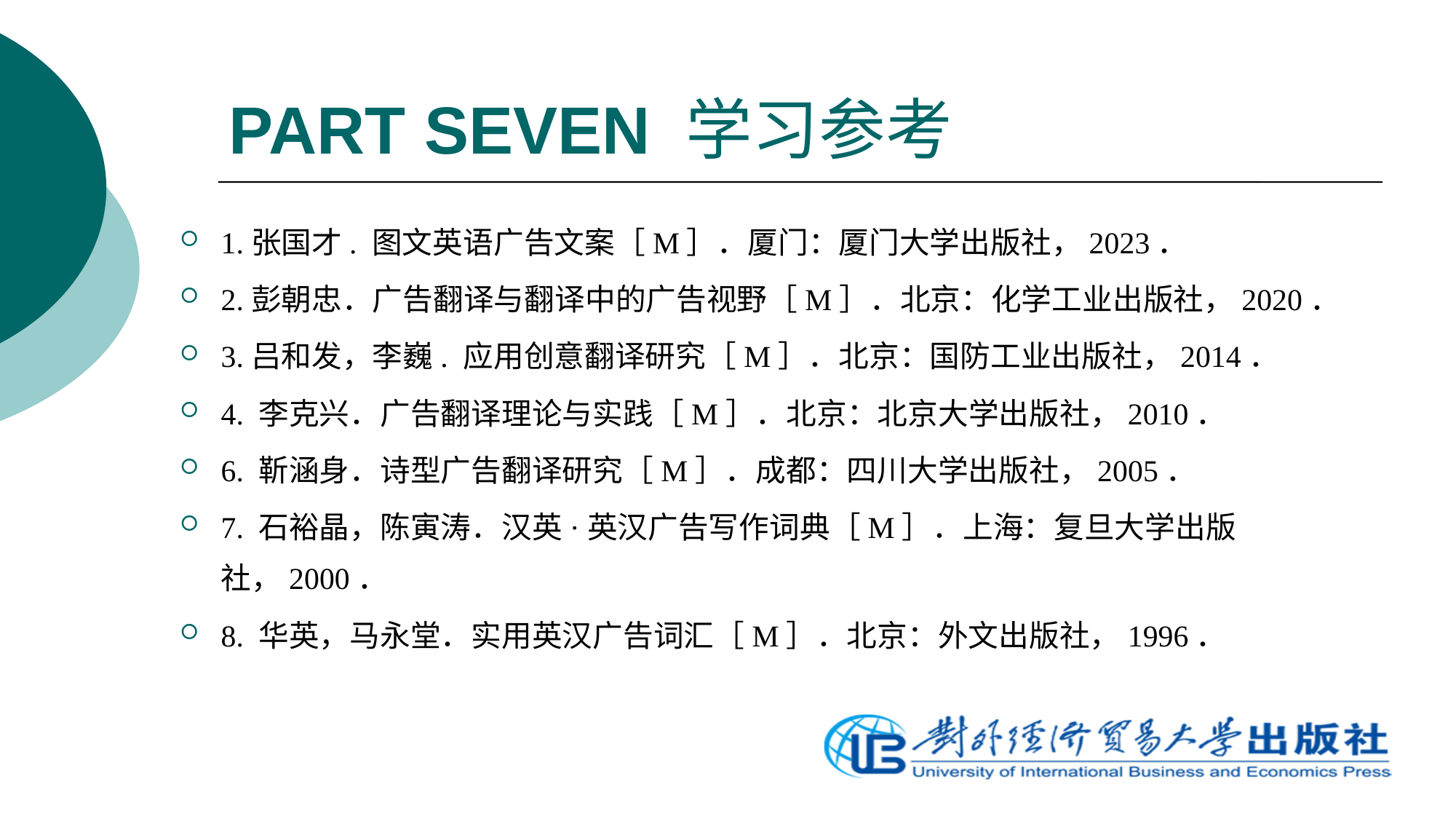

# PART SEVEN 学习参考
1.张国才. 图文英语广告文案［M］．厦门：厦门大学出版社，2023．
2.彭朝忠．广告翻译与翻译中的广告视野［M］．北京：化学工业出版社，2020．
3.吕和发，李巍. 应用创意翻译研究［M］．北京：国防工业出版社，2014．
4. 李克兴．广告翻译理论与实践［M］．北京：北京大学出版社，2010．
6. 靳涵身．诗型广告翻译研究［M］．成都：四川大学出版社，2005．
7. 石裕晶，陈寅涛．汉英·英汉广告写作词典［M］．上海：复旦大学出版社，2000．
8. 华英，马永堂．实用英汉广告词汇［M］．北京：外文出版社，1996．